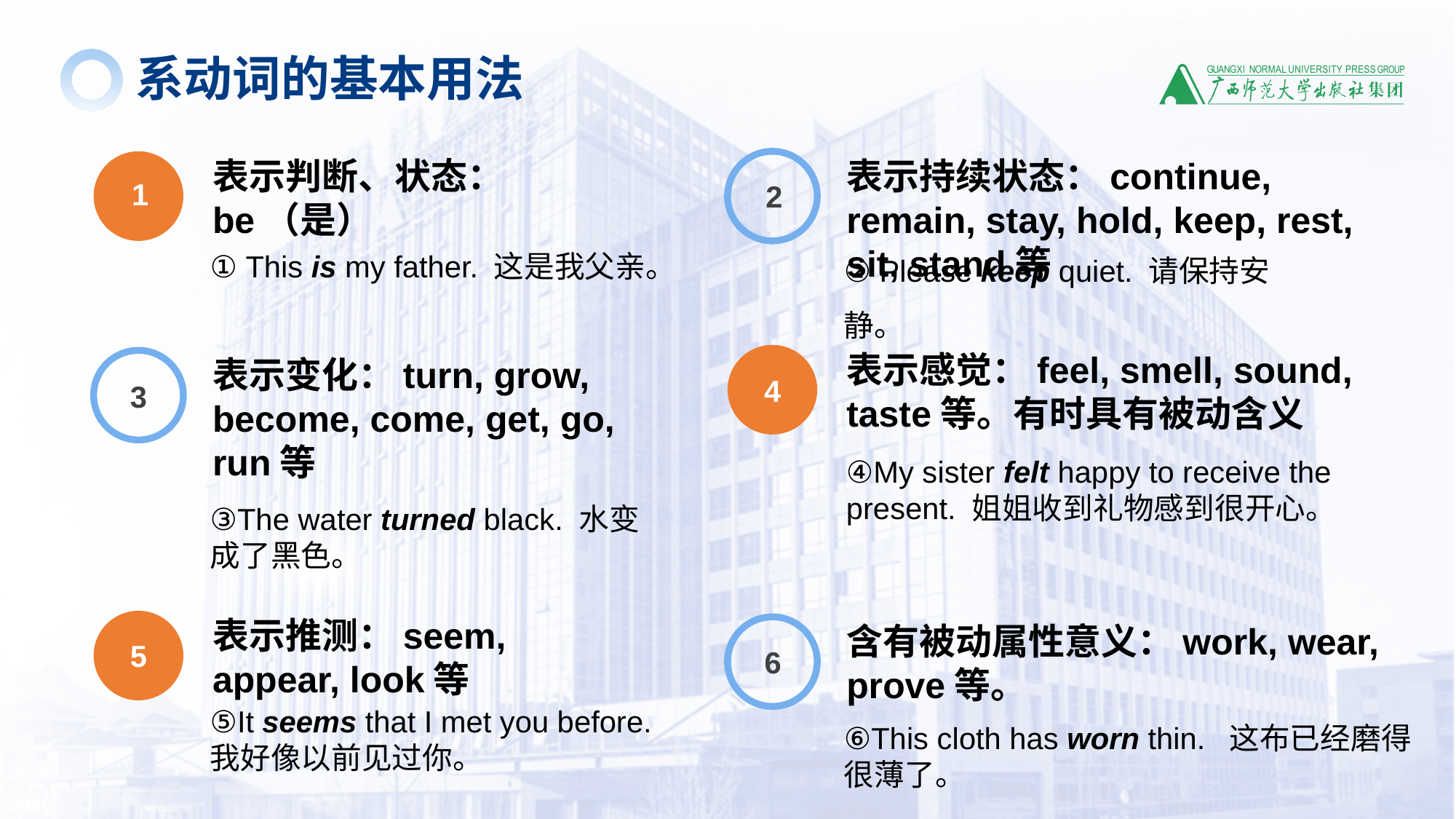

系动词的基本用法

表示持续状态：continue, remain, stay, hold, keep, rest, sit, stand等
② Please keep quiet. 请保持安静。

2
表示判断、状态：be（是）
① This is my father. 这是我父亲。

1
表示感觉：feel, smell, sound, taste等。有时具有被动含义
④My sister felt happy to receive the present. 姐姐收到礼物感到很开心。

4
表示变化：turn, grow, become, come, get, go, run等
③The water turned black. 水变成了黑色。

3
表示推测：seem, appear, look等
⑤It seems that I met you before. 我好像以前见过你。

5
含有被动属性意义：work, wear, prove等。
⑥This cloth has worn thin.  这布已经磨得很薄了。

6